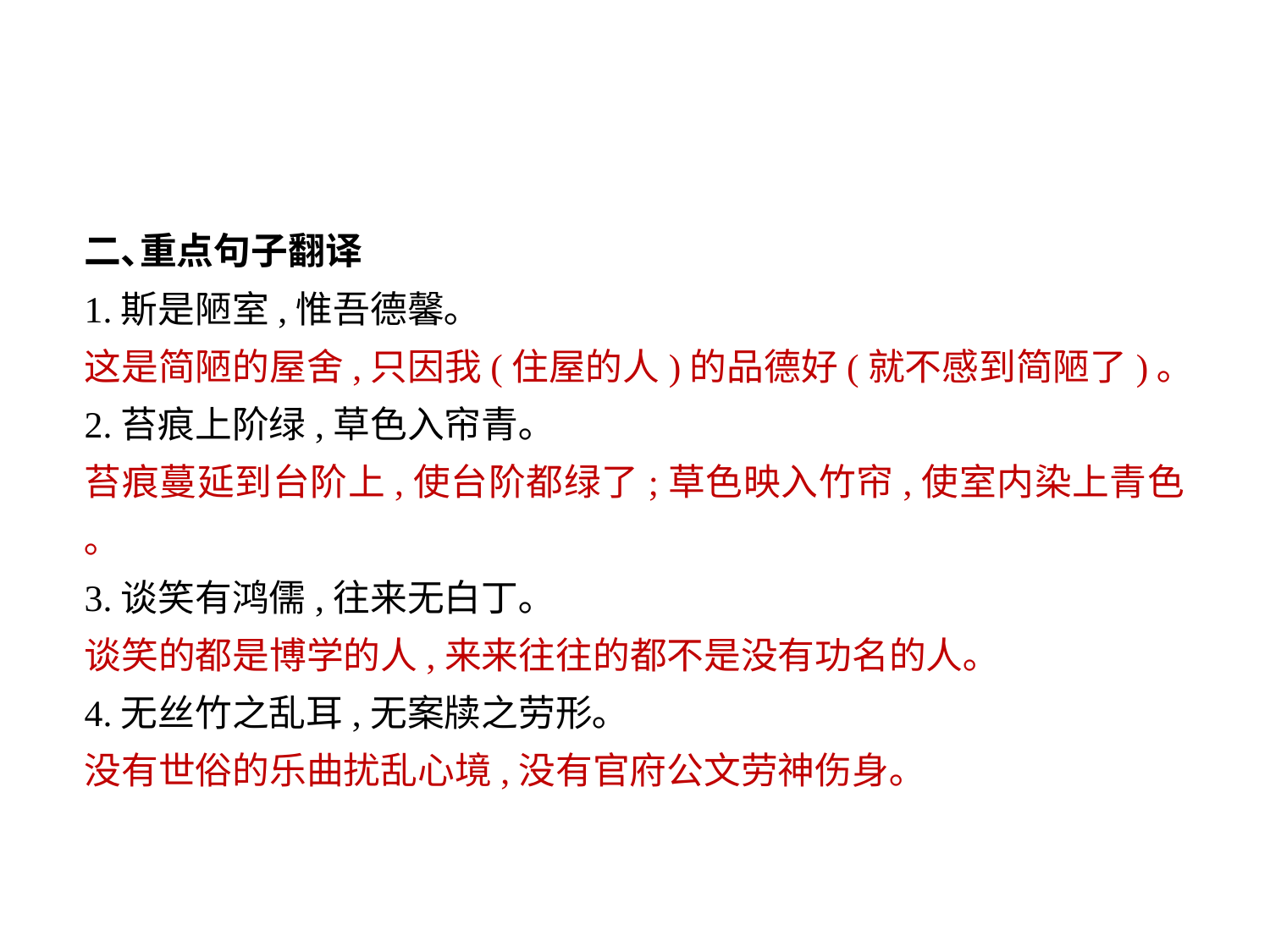

二､重点句子翻译
1.斯是陋室,惟吾德馨｡
这是简陋的屋舍,只因我(住屋的人)的品德好(就不感到简陋了)｡
2.苔痕上阶绿,草色入帘青｡
苔痕蔓延到台阶上,使台阶都绿了;草色映入竹帘,使室内染上青色｡
3.谈笑有鸿儒,往来无白丁｡
谈笑的都是博学的人,来来往往的都不是没有功名的人｡
4.无丝竹之乱耳,无案牍之劳形｡
没有世俗的乐曲扰乱心境,没有官府公文劳神伤身｡